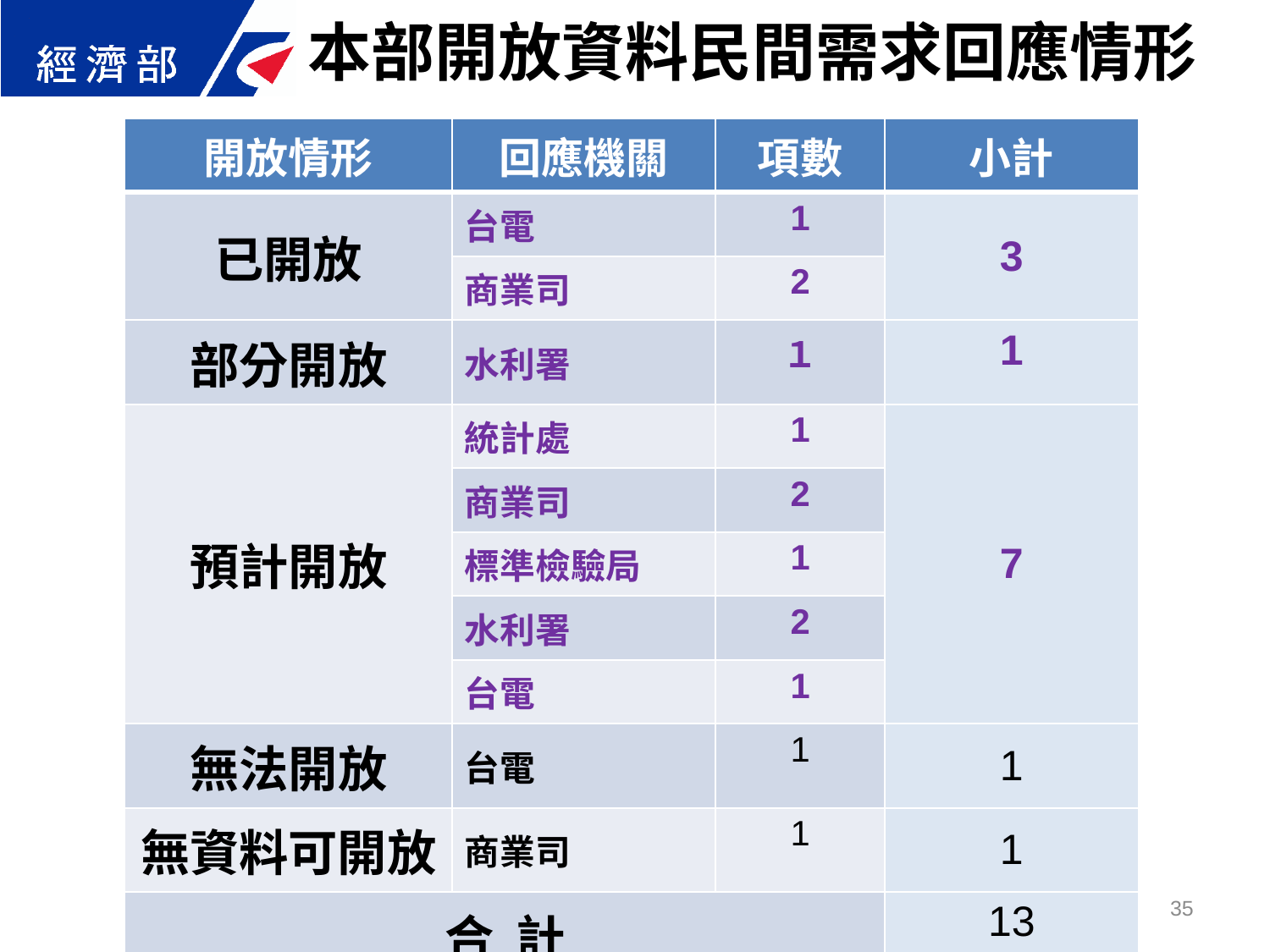

本部開放資料民間需求回應情形
| 開放情形 | 回應機關 | 項數 | 小計 |
| --- | --- | --- | --- |
| 已開放 | 台電 | 1 | 3 |
|  | 商業司 | 2 |  |
| 部分開放 | 水利署 | １ | 1 |
| 預計開放 | 統計處 | 1 | 7 |
|  | 商業司 | 2 |  |
|  | 標準檢驗局 | 1 |  |
|  | 水利署 | 2 |  |
|  | 台電 | 1 |  |
| 無法開放 | 台電 | 1 | 1 |
| 無資料可開放 | 商業司 | 1 | 1 |
| 合 計 |  |  | 13 |
35